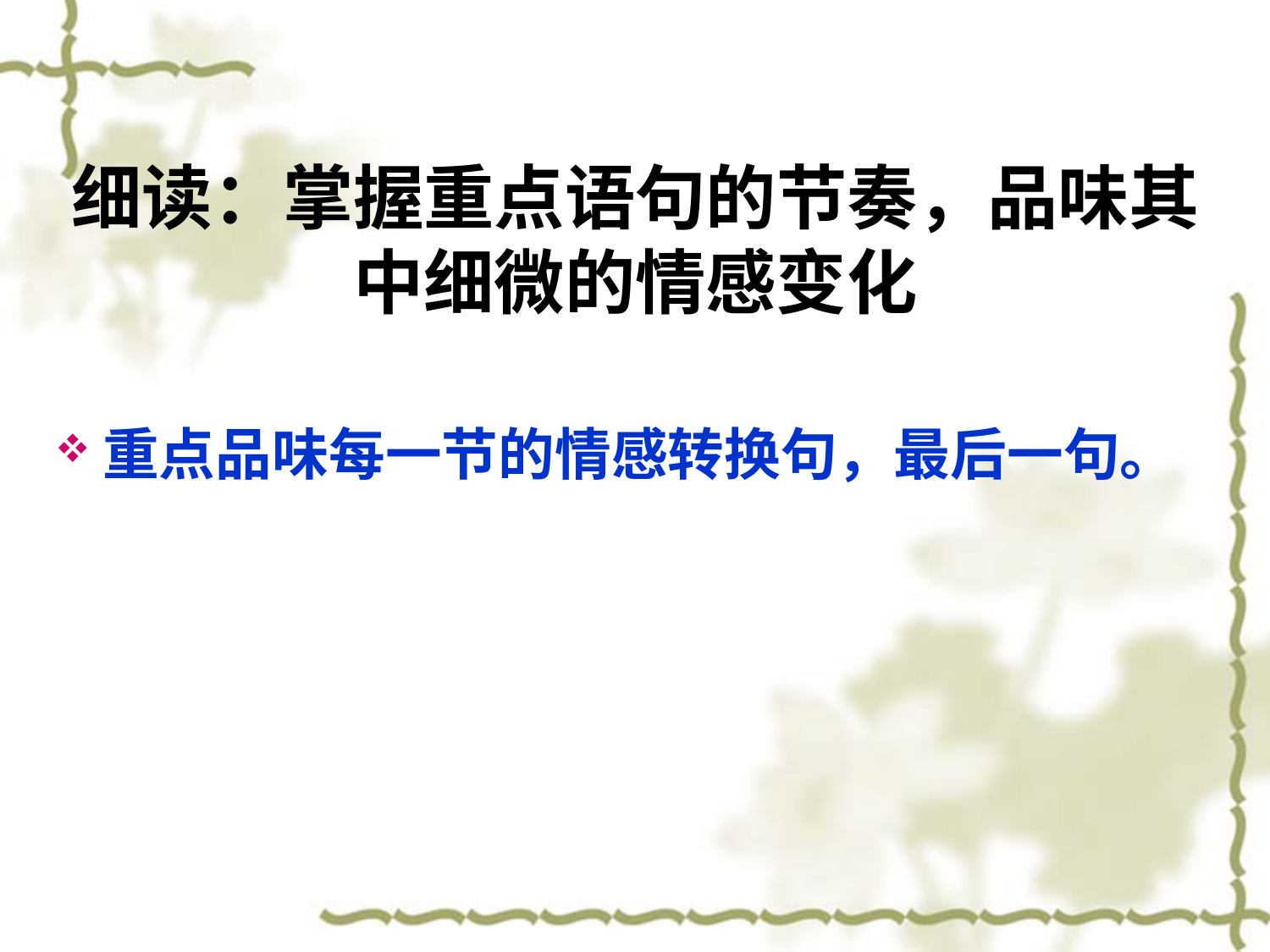

# 细读：掌握重点语句的节奏，品味其中细微的情感变化
重点品味每一节的情感转换句，最后一句。